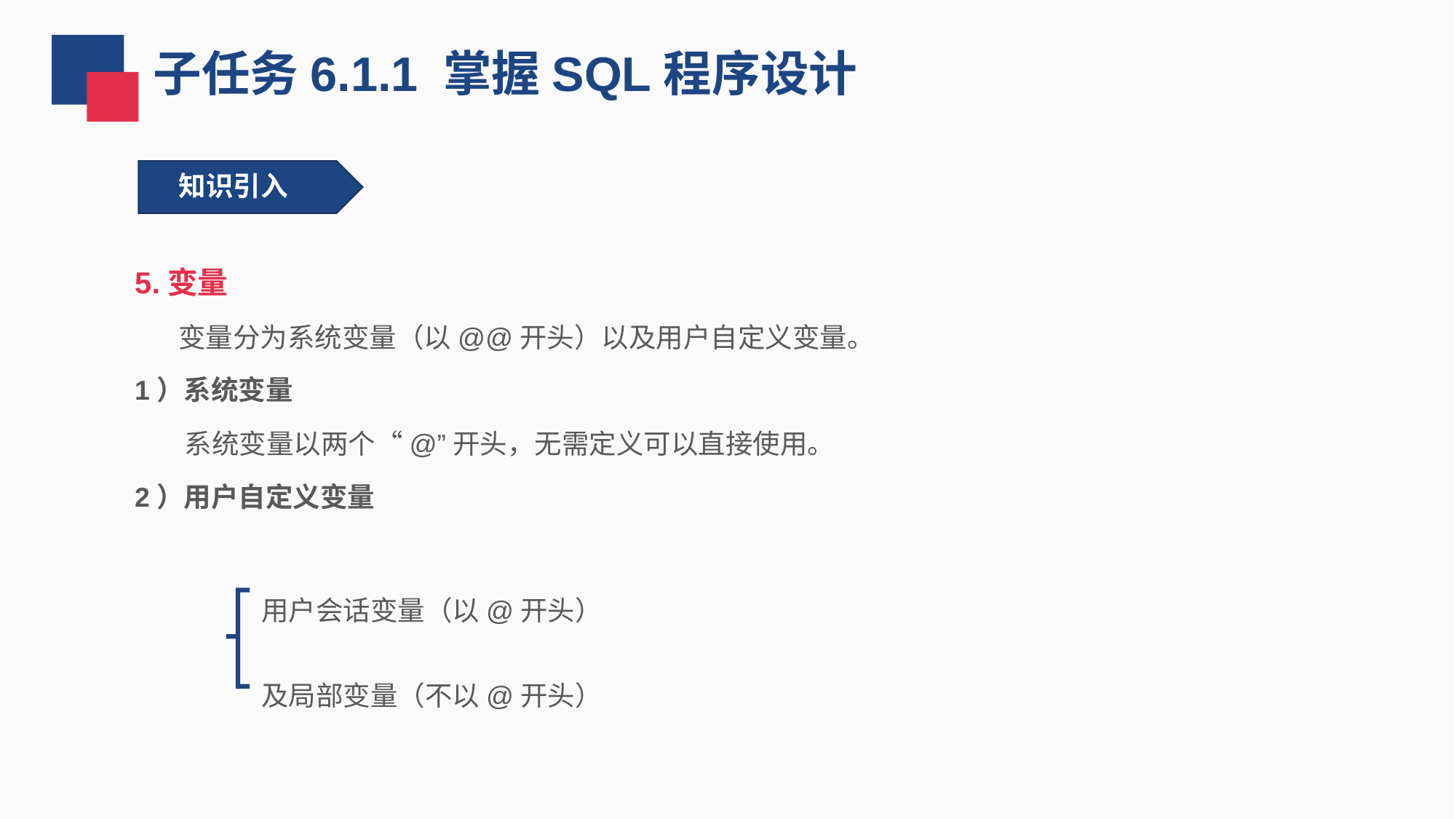

子任务6.1.1 掌握SQL程序设计

知识引入
5.变量
      变量分为系统变量（以@@开头）以及用户自定义变量。
1）系统变量
       系统变量以两个“@”开头，无需定义可以直接使用。
2）用户自定义变量
用户会话变量（以@开头）
及局部变量（不以@开头）